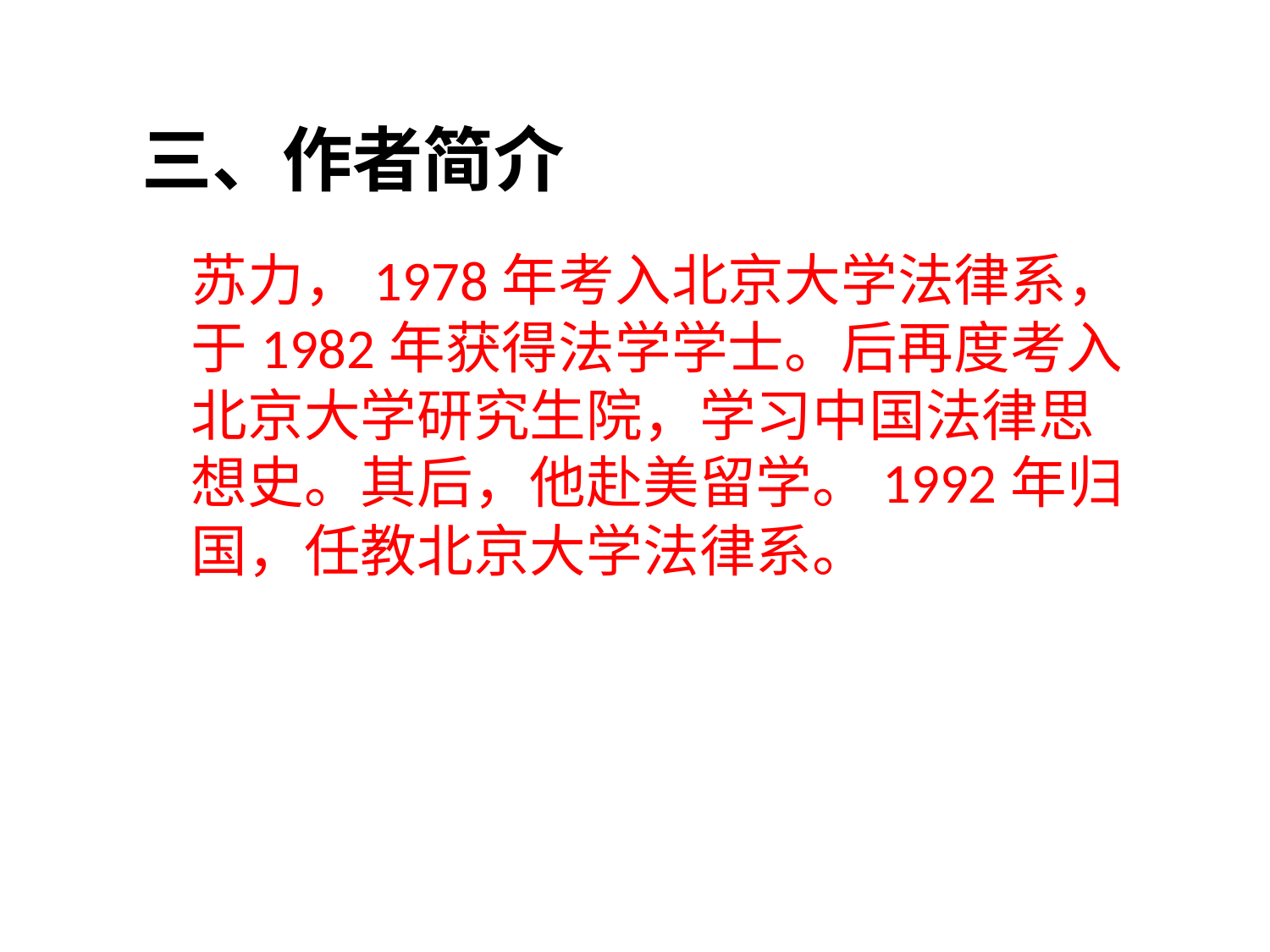

三、作者简介

苏力，1978年考入北京大学法律系，于1982年获得法学学士。后再度考入北京大学研究生院，学习中国法律思想史。其后，他赴美留学。1992年归国，任教北京大学法律系。